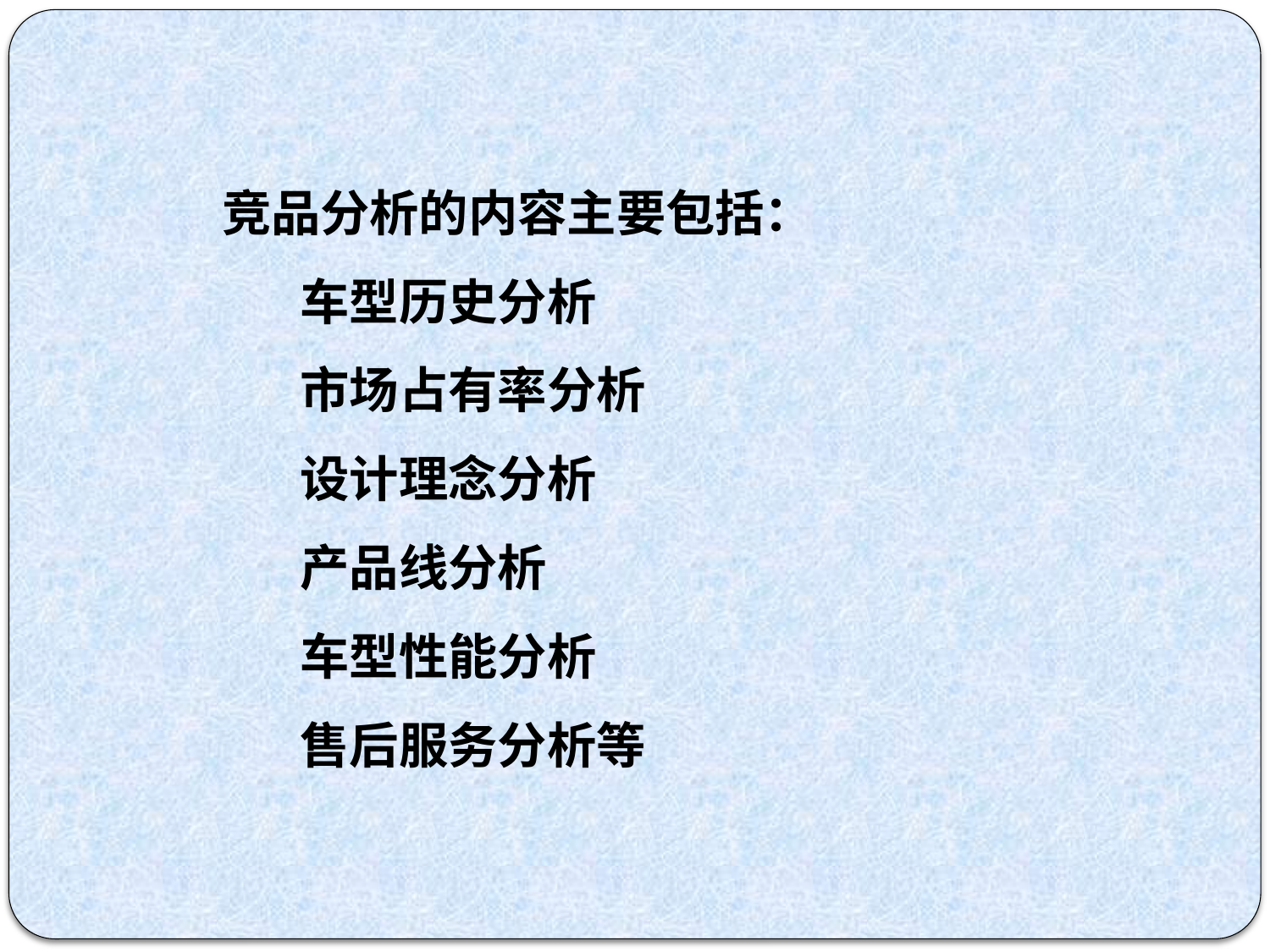

竞品分析的内容主要包括：
         车型历史分析
         市场占有率分析
         设计理念分析
         产品线分析
         车型性能分析
         售后服务分析等